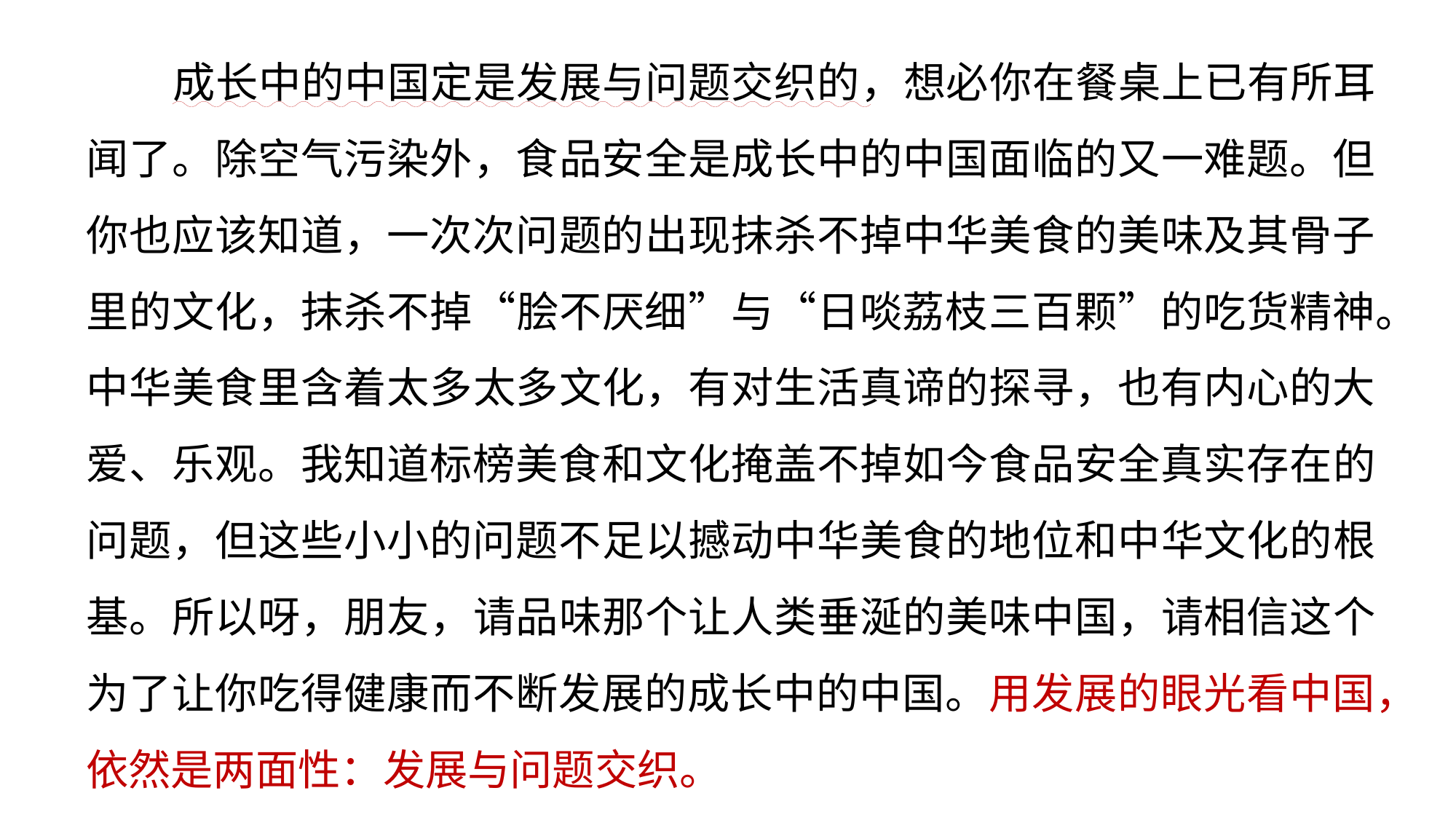

成长中的中国定是发展与问题交织的，想必你在餐桌上已有所耳闻了。除空气污染外，食品安全是成长中的中国面临的又一难题。但你也应该知道，一次次问题的出现抹杀不掉中华美食的美味及其骨子里的文化，抹杀不掉“脍不厌细”与“日啖荔枝三百颗”的吃货精神。中华美食里含着太多太多文化，有对生活真谛的探寻，也有内心的大爱、乐观。我知道标榜美食和文化掩盖不掉如今食品安全真实存在的问题，但这些小小的问题不足以撼动中华美食的地位和中华文化的根基。所以呀，朋友，请品味那个让人类垂涎的美味中国，请相信这个为了让你吃得健康而不断发展的成长中的中国。用发展的眼光看中国，依然是两面性：发展与问题交织。